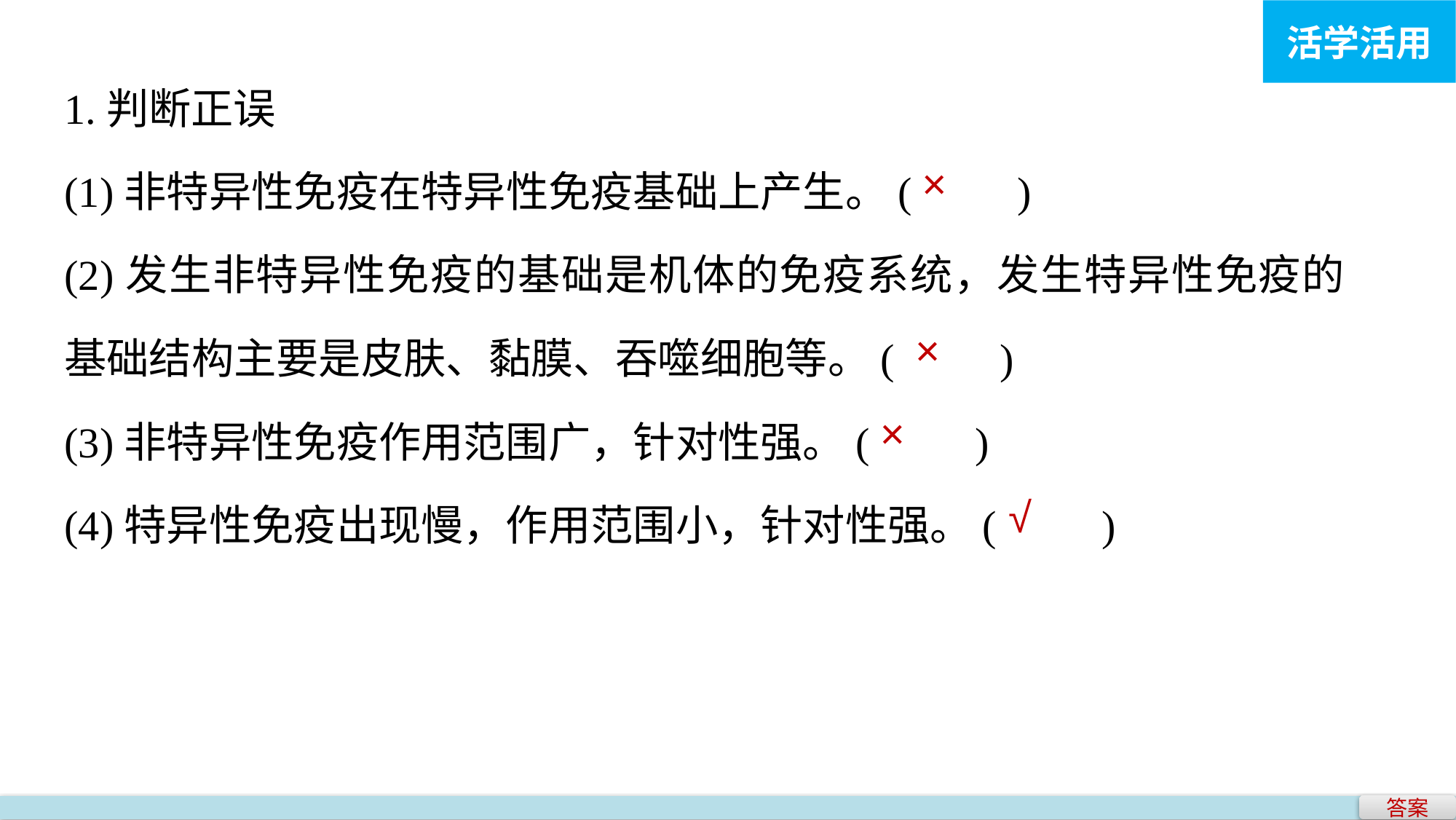

活学活用
1.判断正误
(1)非特异性免疫在特异性免疫基础上产生。(　　)
(2)发生非特异性免疫的基础是机体的免疫系统，发生特异性免疫的基础结构主要是皮肤、黏膜、吞噬细胞等。(　　)
(3)非特异性免疫作用范围广，针对性强。(　　)
(4)特异性免疫出现慢，作用范围小，针对性强。(　　)
×
×
×
√
答案